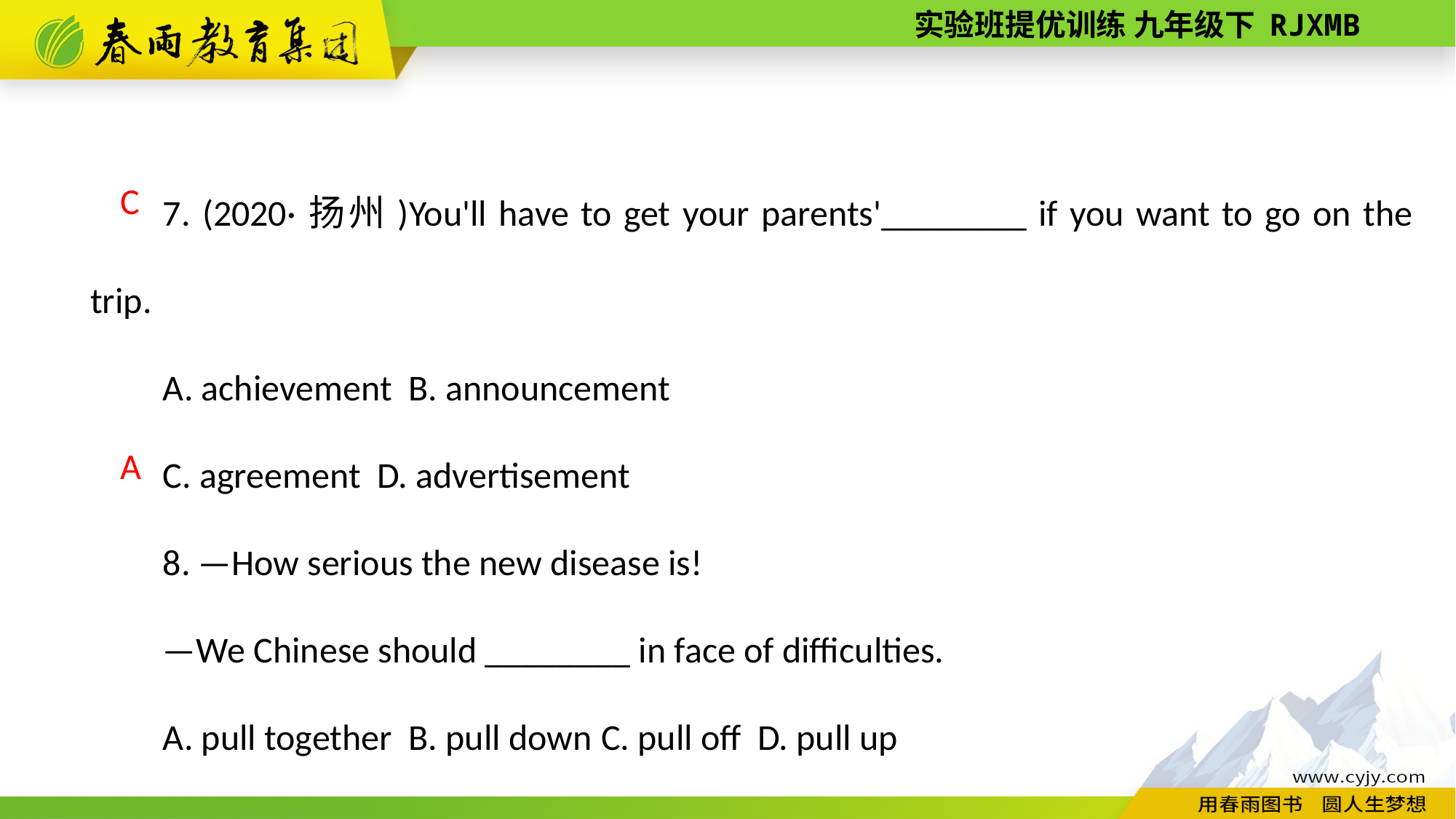

7. (2020·扬州)You'll have to get your parents'________ if you want to go on the trip.
A. achievement  B. announcement
C. agreement  D. advertisement
8. —How serious the new disease is!
—We Chinese should ________ in face of difficulties.
A. pull together  B. pull down  C. pull off  D. pull up
C
A